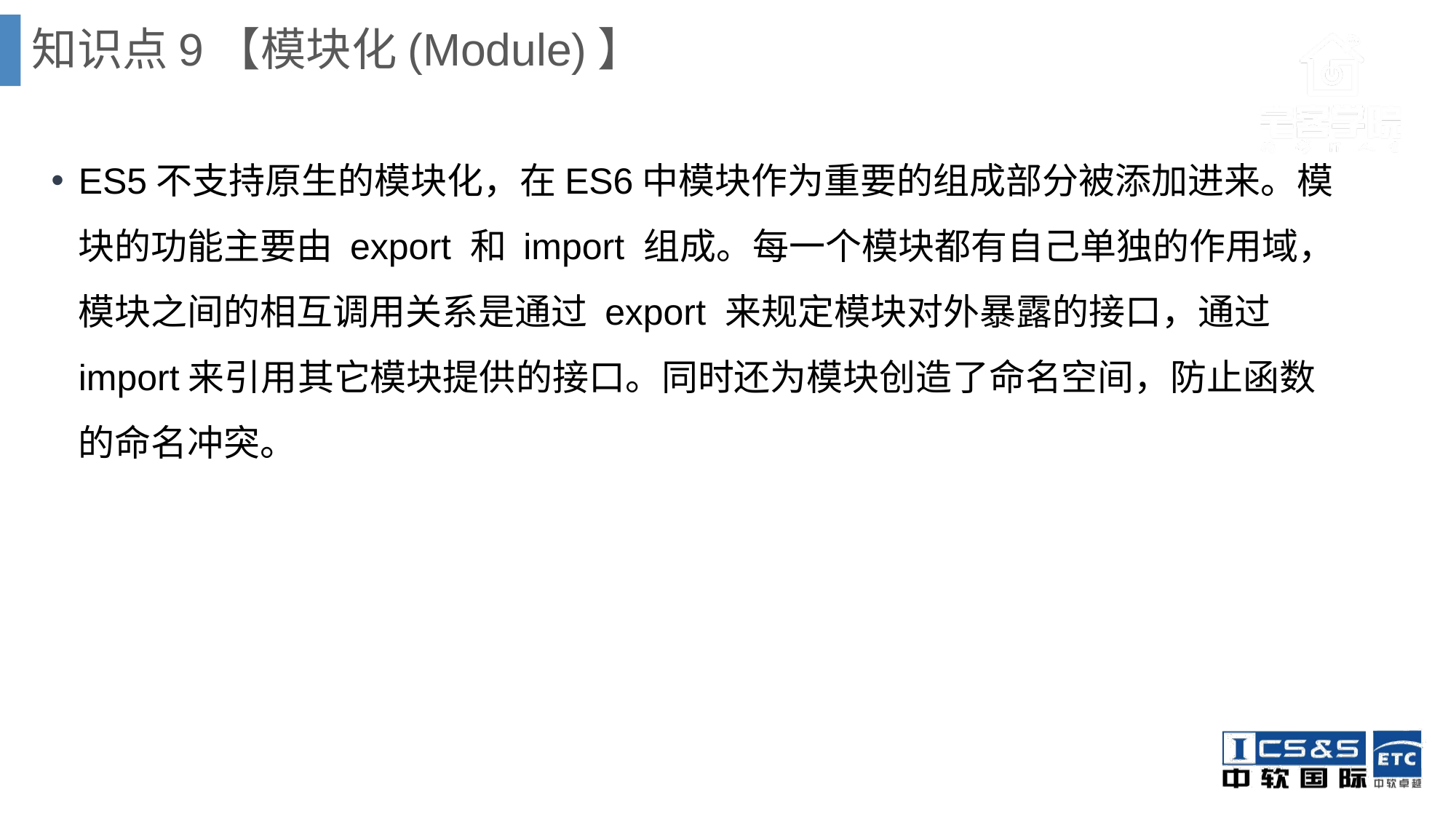

知识点9【模块化(Module)】
ES5不支持原生的模块化，在ES6中模块作为重要的组成部分被添加进来。模块的功能主要由 export 和 import 组成。每一个模块都有自己单独的作用域，模块之间的相互调用关系是通过 export 来规定模块对外暴露的接口，通过import来引用其它模块提供的接口。同时还为模块创造了命名空间，防止函数的命名冲突。